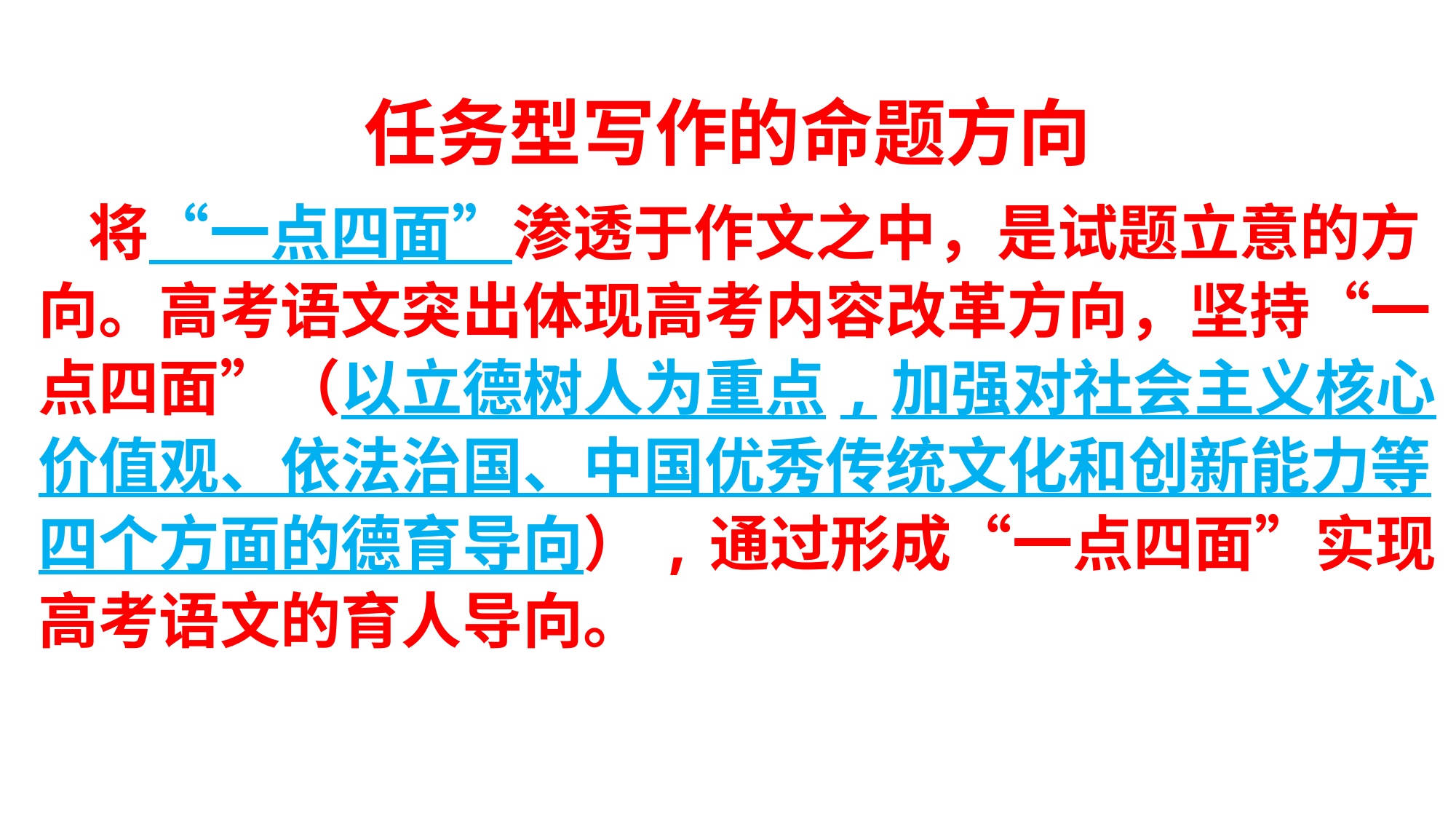

任务型写作的命题方向
       将“一点四面”渗透于作文之中，是试题立意的方向。高考语文突出体现高考内容改革方向，坚持“一点四面”（以立德树人为重点,加强对社会主义核心价值观、依法治国、中国优秀传统文化和创新能力等四个方面的德育导向）,通过形成“一点四面”实现高考语文的育人导向。